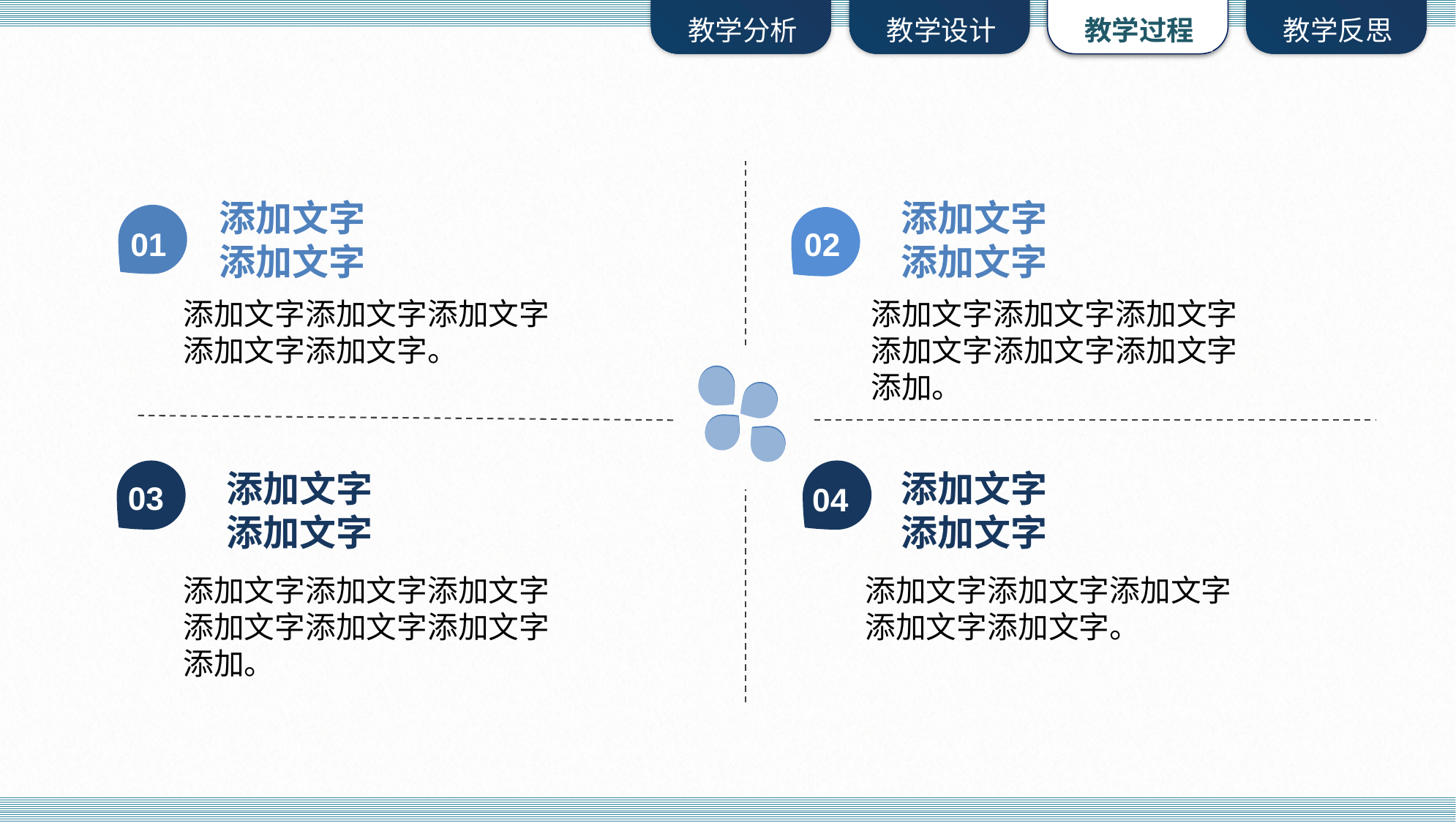

添加文字
添加文字
添加文字
添加文字

01

02
添加文字添加文字添加文字添加文字添加文字。
添加文字添加文字添加文字添加文字添加文字添加文字添加。

03

04
添加文字
添加文字
添加文字
添加文字
添加文字添加文字添加文字添加文字添加文字添加文字添加。
添加文字添加文字添加文字添加文字添加文字。